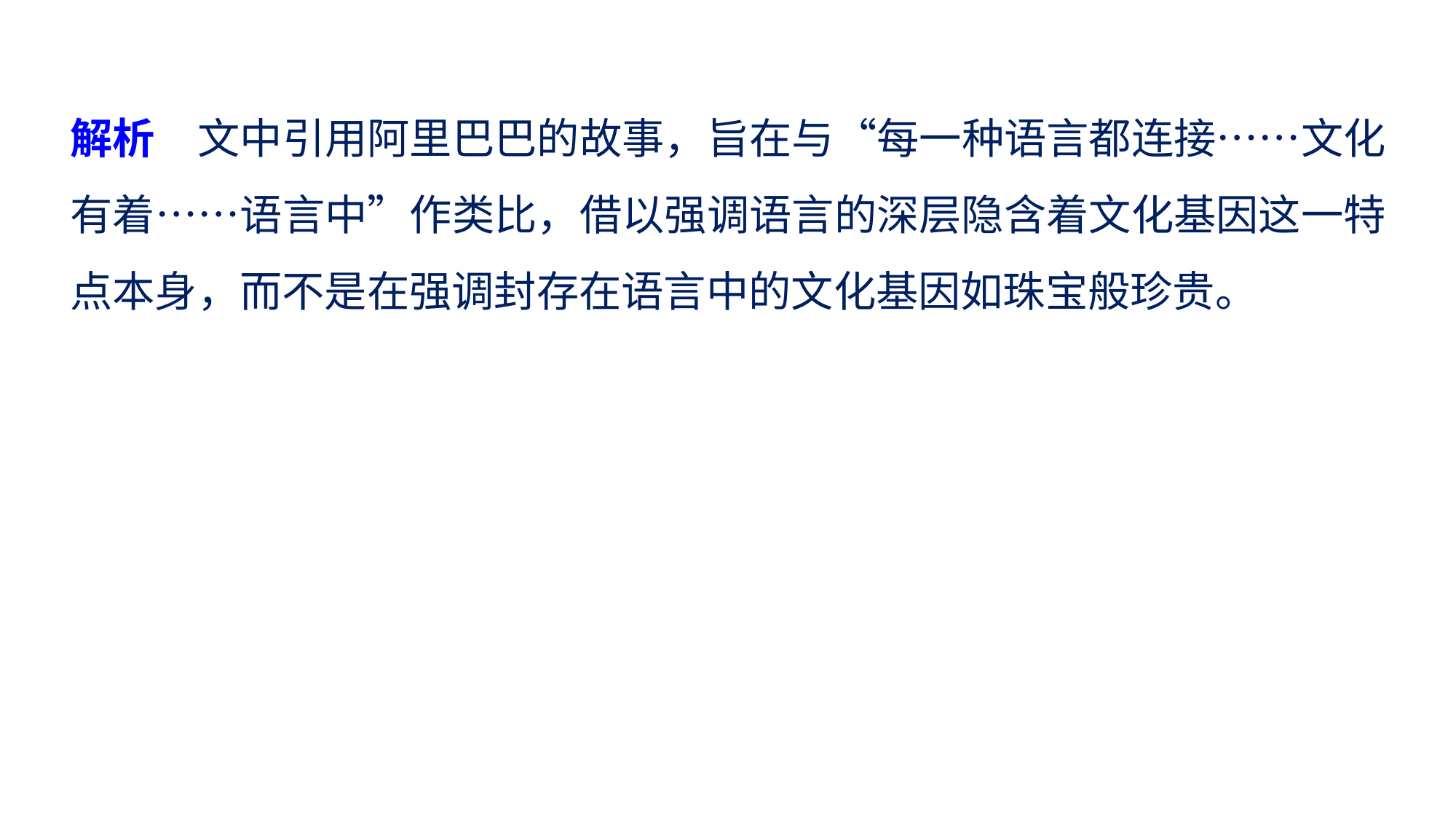

解析　文中引用阿里巴巴的故事，旨在与“每一种语言都连接……文化有着……语言中”作类比，借以强调语言的深层隐含着文化基因这一特点本身，而不是在强调封存在语言中的文化基因如珠宝般珍贵。